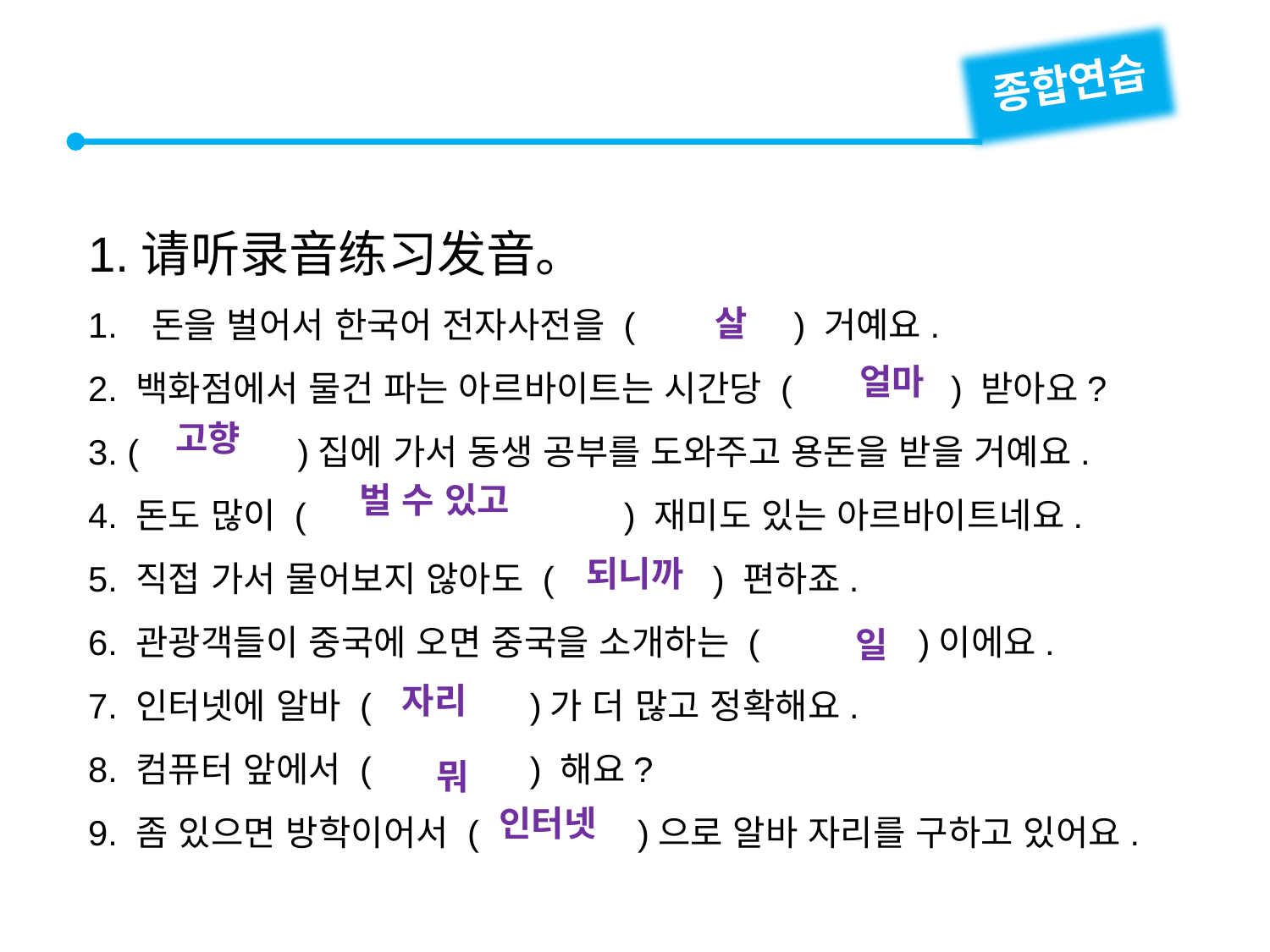

종합연습
1.请听录音练习发音。
돈을 벌어서 한국어 전자사전을 (　　　　) 거예요.
2. 백화점에서 물건 파는 아르바이트는 시간당 (　　　　) 받아요?
3. (　　　　)집에 가서 동생 공부를 도와주고 용돈을 받을 거예요.
4. 돈도 많이 (　　                　　) 재미도 있는 아르바이트네요.
5. 직접 가서 물어보지 않아도 (　　　　) 편하죠.
6. 관광객들이 중국에 오면 중국을 소개하는 (　　　　)이에요.
7. 인터넷에 알바 (　　　　)가 더 많고 정확해요.
8. 컴퓨터 앞에서 (　　　　) 해요?
9. 좀 있으면 방학이어서 (　　　　)으로 알바 자리를 구하고 있어요.
살
얼마
고향
벌 수 있고
되니까
일
자리
뭐
인터넷